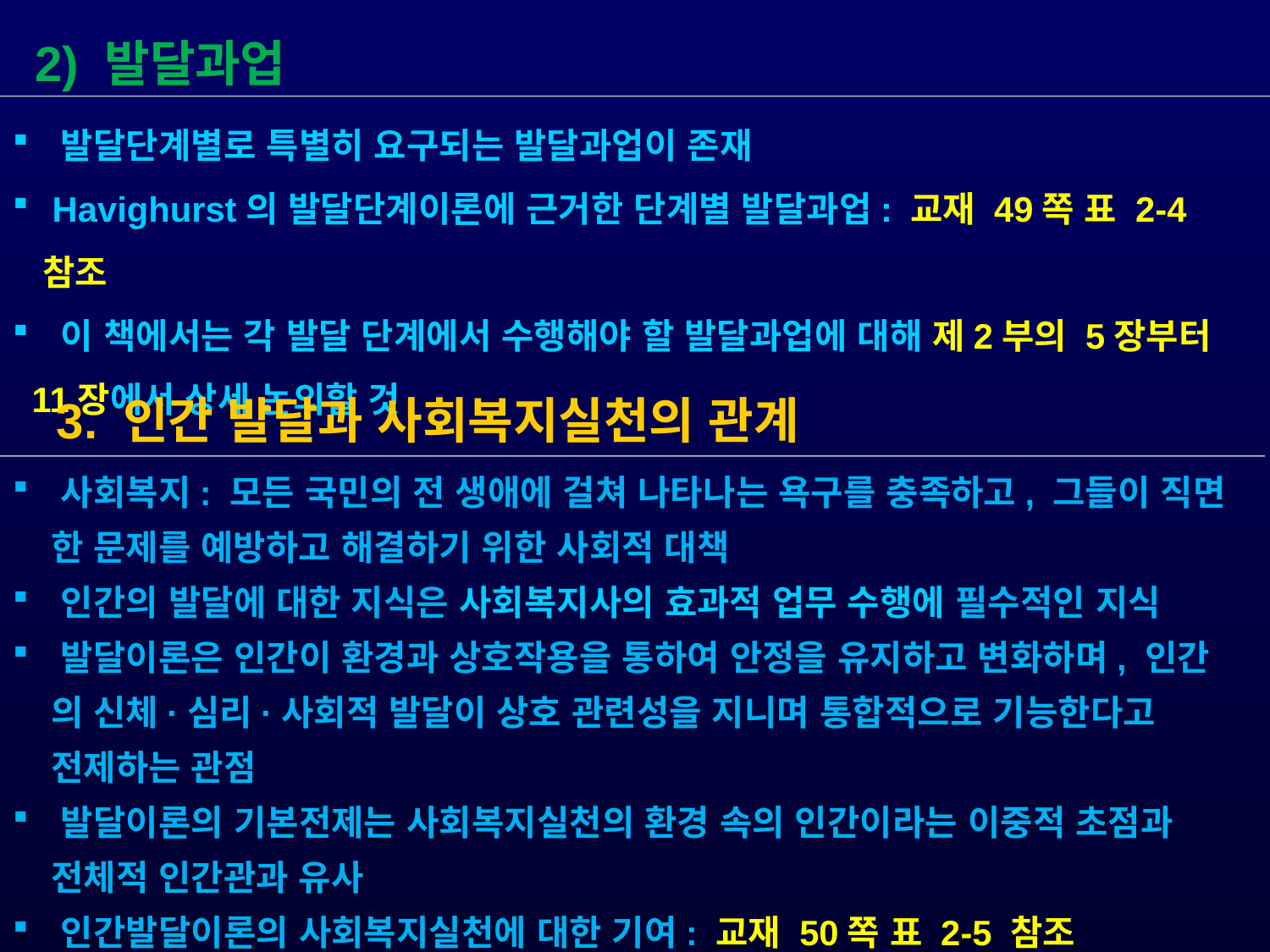

2) 발달과업
 발달단계별로 특별히 요구되는 발달과업이 존재
 Havighurst의 발달단계이론에 근거한 단계별 발달과업: 교재 49쪽 표 2-4참조
 이 책에서는 각 발달 단계에서 수행해야 할 발달과업에 대해 제2부의 5장부터
  11장에서 상세 논의할 것

 3. 인간 발달과 사회복지실천의 관계
 사회복지: 모든 국민의 전 생애에 걸쳐 나타나는 욕구를 충족하고, 그들이 직면
   한 문제를 예방하고 해결하기 위한 사회적 대책
 인간의 발달에 대한 지식은 사회복지사의 효과적 업무 수행에 필수적인 지식
 발달이론은 인간이 환경과 상호작용을 통하여 안정을 유지하고 변화하며, 인간
   의 신체·심리·사회적 발달이 상호 관련성을 지니며 통합적으로 기능한다고
   전제하는 관점
 발달이론의 기본전제는 사회복지실천의 환경 속의 인간이라는 이중적 초점과
   전체적 인간관과 유사
 인간발달이론의 사회복지실천에 대한 기여: 교재 50쪽 표 2-5 참조